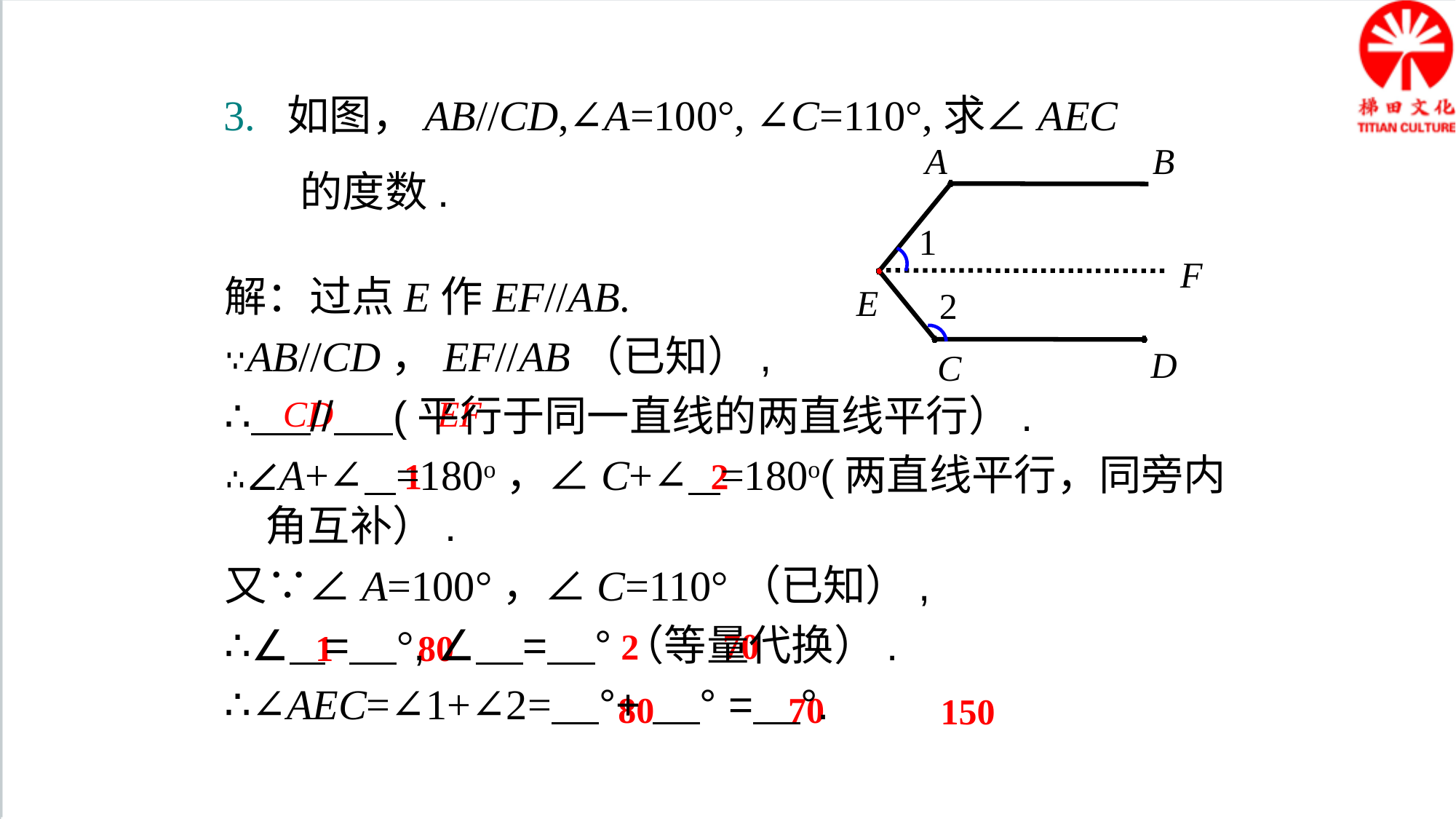

3.  如图，AB//CD,∠A=100°, ∠C=110°,求∠AEC
       的度数.

A

B

E

C

D

1
F

解：过点E作EF//AB.
∵AB//CD，EF//AB（已知）,
∴     //     (平行于同一直线的两直线平行）.
∴∠A+∠   =180o，∠C+∠   =180o(两直线平行，同旁内角互补）.
又∵∠A=100°，∠C=110°（已知）,
∴∠   =    °, ∠    =    °（等量代换）.
∴∠AEC=∠1+∠2=    °+     ° =    °.

2

CD
EF
1
2
70
2
1
80
80
70
150